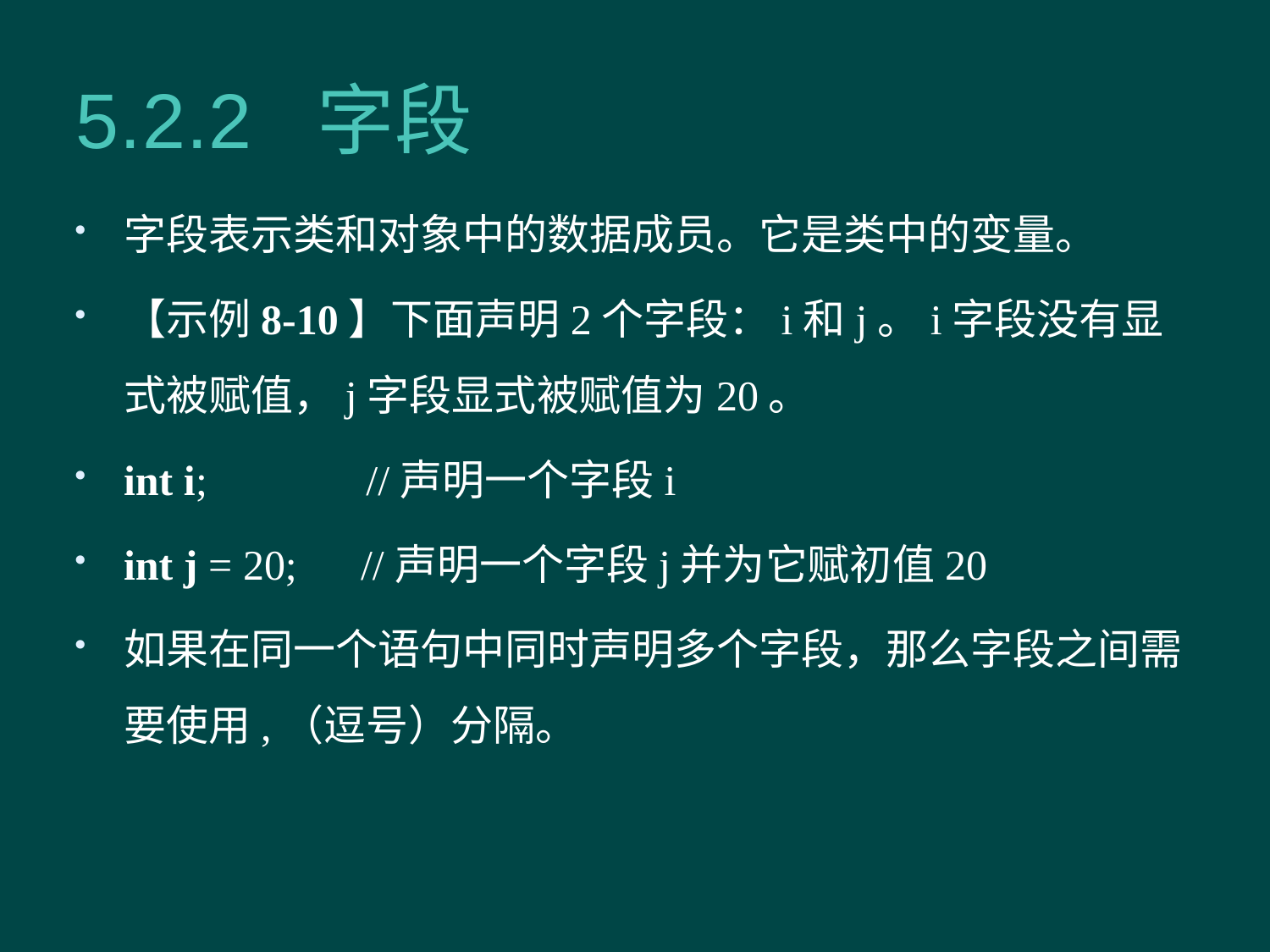

# 5.2.2  字段
字段表示类和对象中的数据成员。它是类中的变量。
【示例8-10】下面声明2个字段：i和j。i字段没有显式被赋值，j字段显式被赋值为20。
int i;               //声明一个字段i
int j = 20;      //声明一个字段j并为它赋初值20
如果在同一个语句中同时声明多个字段，那么字段之间需要使用,（逗号）分隔。